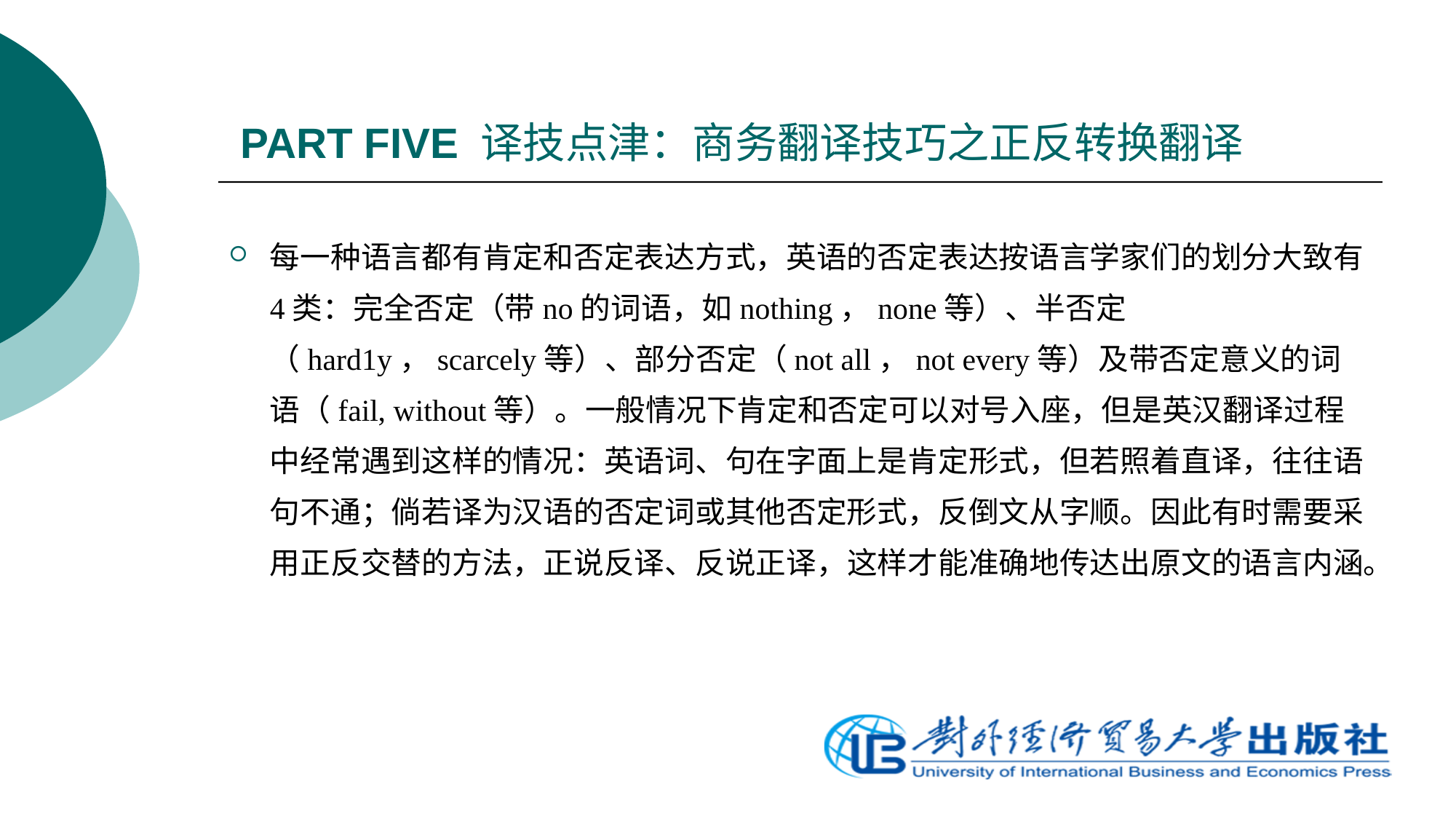

# PART FIVE 译技点津：商务翻译技巧之正反转换翻译
每一种语言都有肯定和否定表达方式，英语的否定表达按语言学家们的划分大致有4类：完全否定（带no的词语，如nothing，none等）、半否定（hard1y，scarcely等）、部分否定（not all，not every等）及带否定意义的词语（fail, without等）。一般情况下肯定和否定可以对号入座，但是英汉翻译过程中经常遇到这样的情况：英语词、句在字面上是肯定形式，但若照着直译，往往语句不通；倘若译为汉语的否定词或其他否定形式，反倒文从字顺。因此有时需要采用正反交替的方法，正说反译、反说正译，这样才能准确地传达出原文的语言内涵。